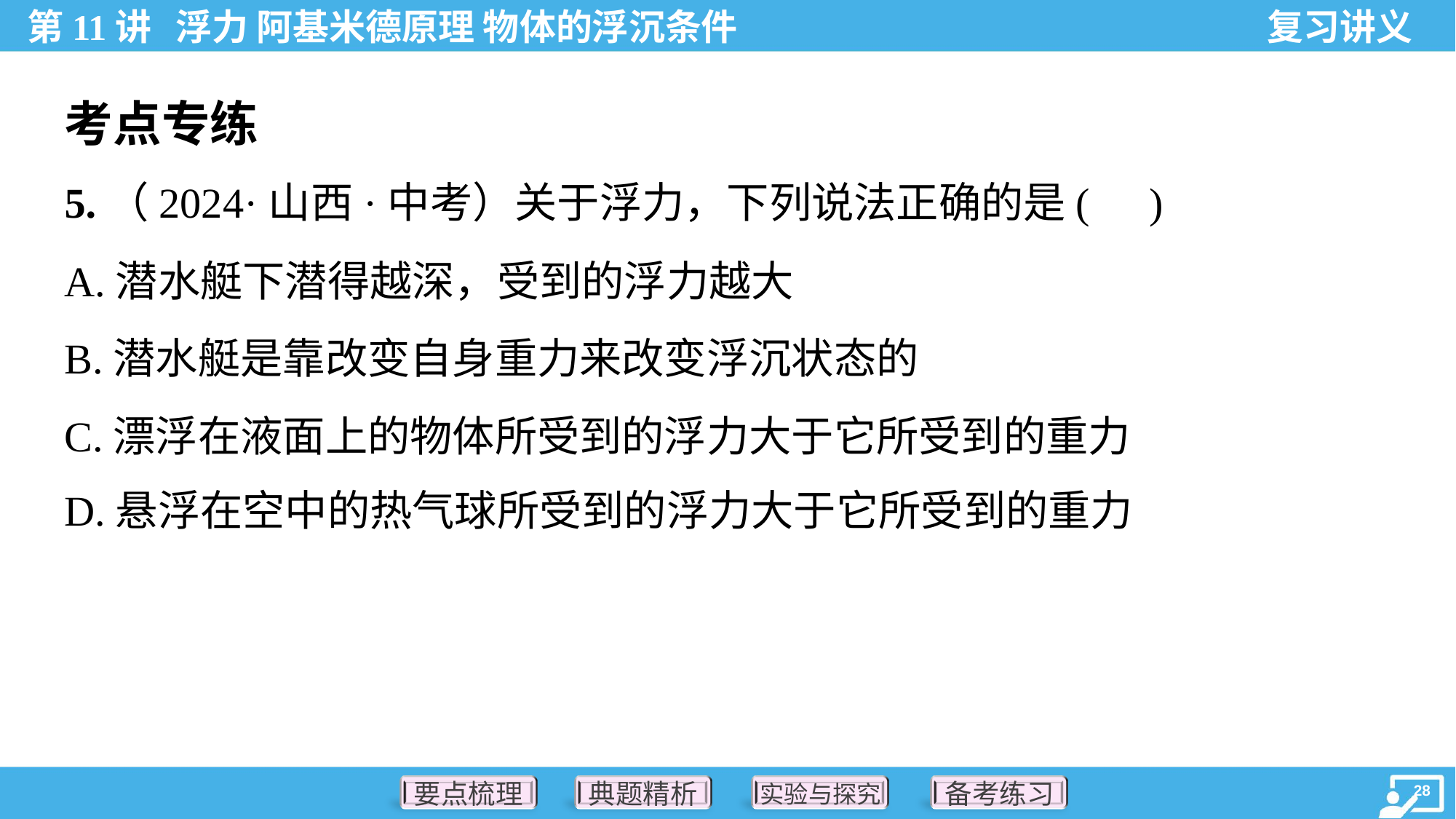

考点专练
5.（2024·山西·中考）关于浮力，下列说法正确的是(     )
A.潜水艇下潜得越深，受到的浮力越大
B.潜水艇是靠改变自身重力来改变浮沉状态的
C.漂浮在液面上的物体所受到的浮力大于它所受到的重力
D.悬浮在空中的热气球所受到的浮力大于它所受到的重力